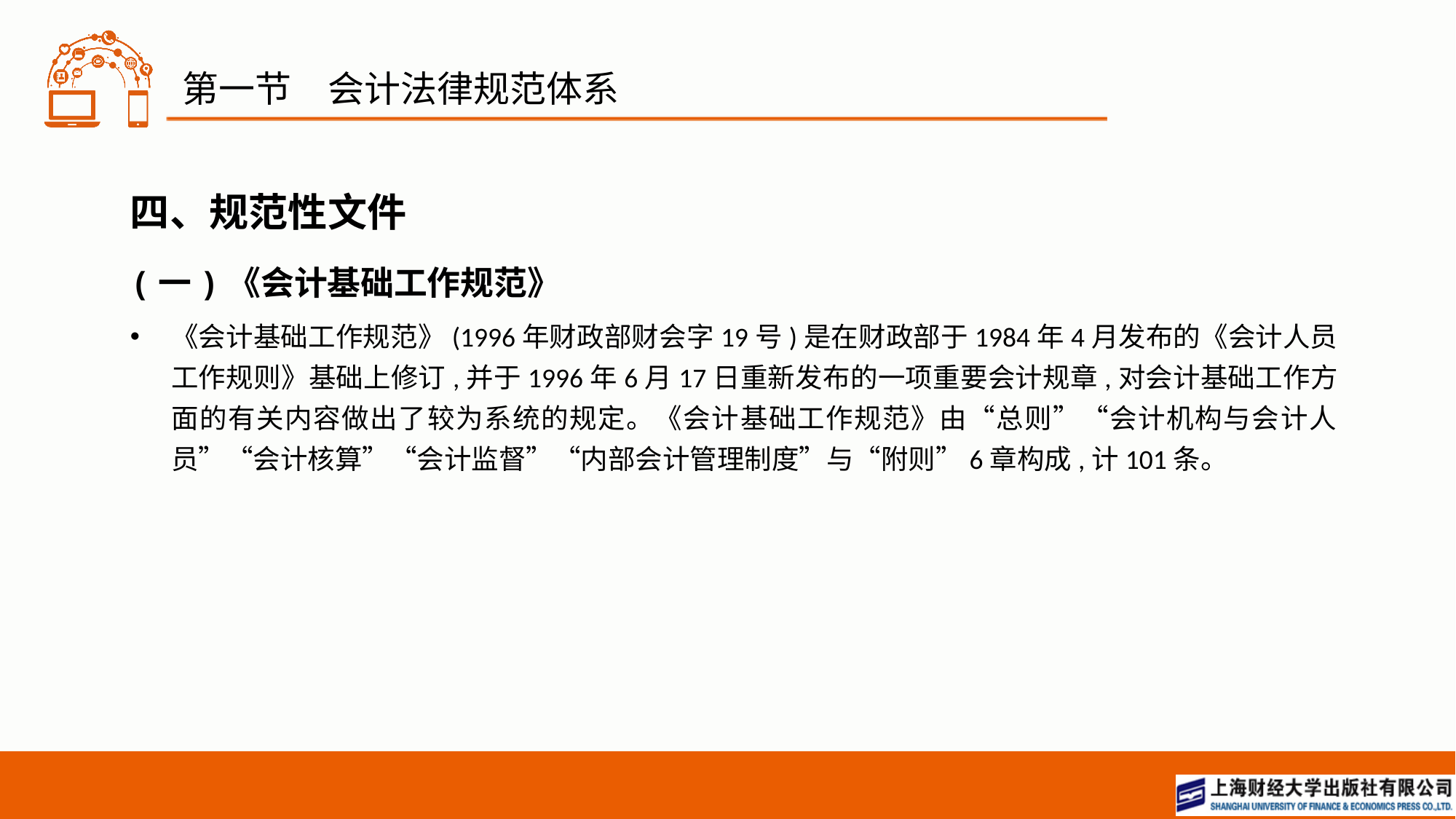

# 第一节　会计法律规范体系
四、规范性文件
(一)《会计基础工作规范》
《会计基础工作规范》(1996年财政部财会字19号)是在财政部于1984年4月发布的《会计人员工作规则》基础上修订,并于1996年6月17日重新发布的一项重要会计规章,对会计基础工作方面的有关内容做出了较为系统的规定。《会计基础工作规范》由“总则”“会计机构与会计人员”“会计核算”“会计监督”“内部会计管理制度”与“附则”6章构成,计101条。